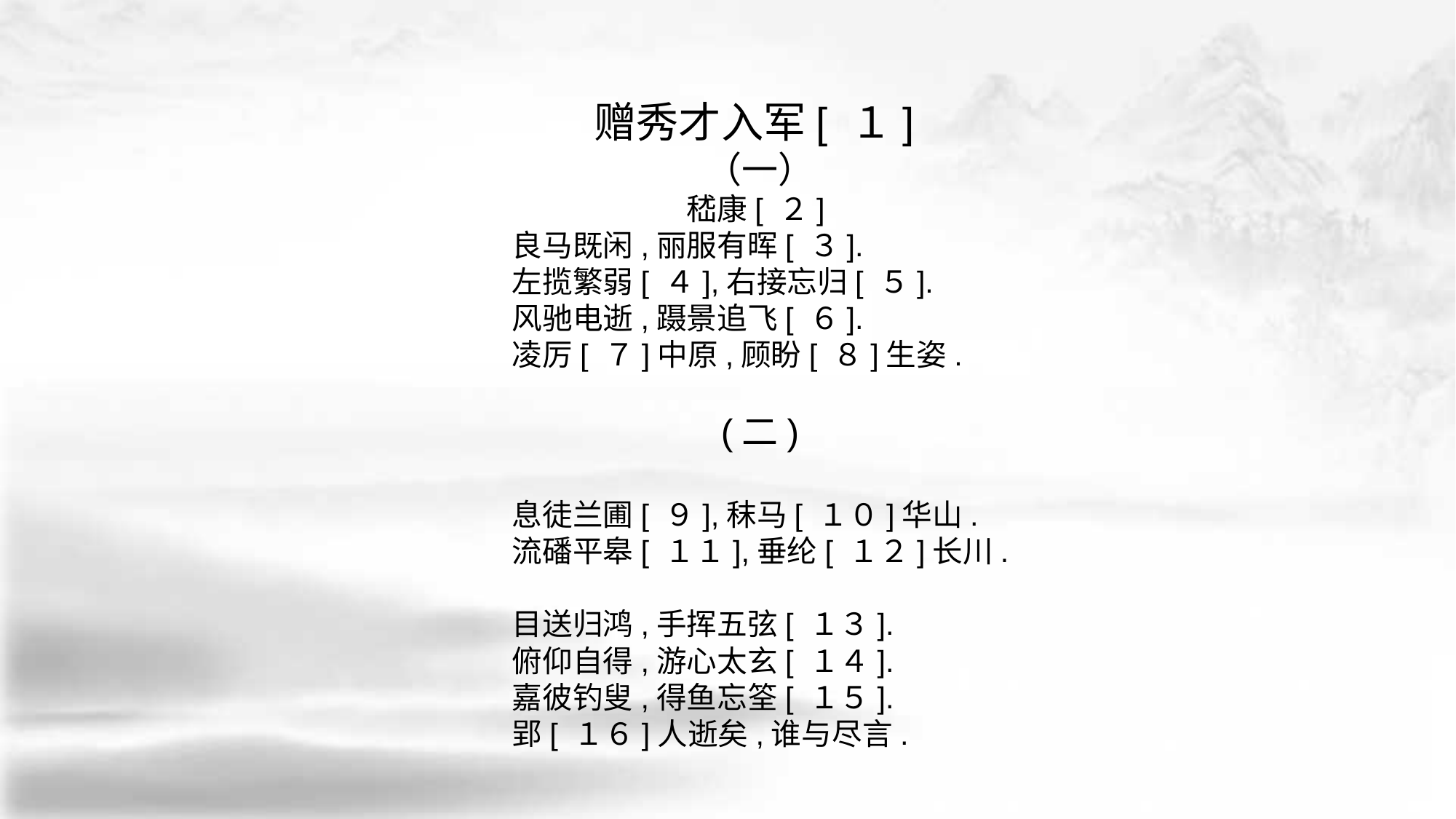

赠秀才入军[ １]
（一）
嵇康[ ２]
良马既闲,丽服有晖[ ３].
左揽繁弱[ ４],右接忘归[ ５].
风驰电逝,蹑景追飞[ ６].
凌厉[ ７]中原,顾盼[ ８]生姿.

(二)

息徒兰圃[ ９],秣马[ １０]华山.
流磻平皋[ １１],垂纶[ １２]长川.
目送归鸿,手挥五弦[ １３].
俯仰自得,游心太玄[ １４].
嘉彼钓叟,得鱼忘筌[ １５].
郢[ １６]人逝矣,谁与尽言.